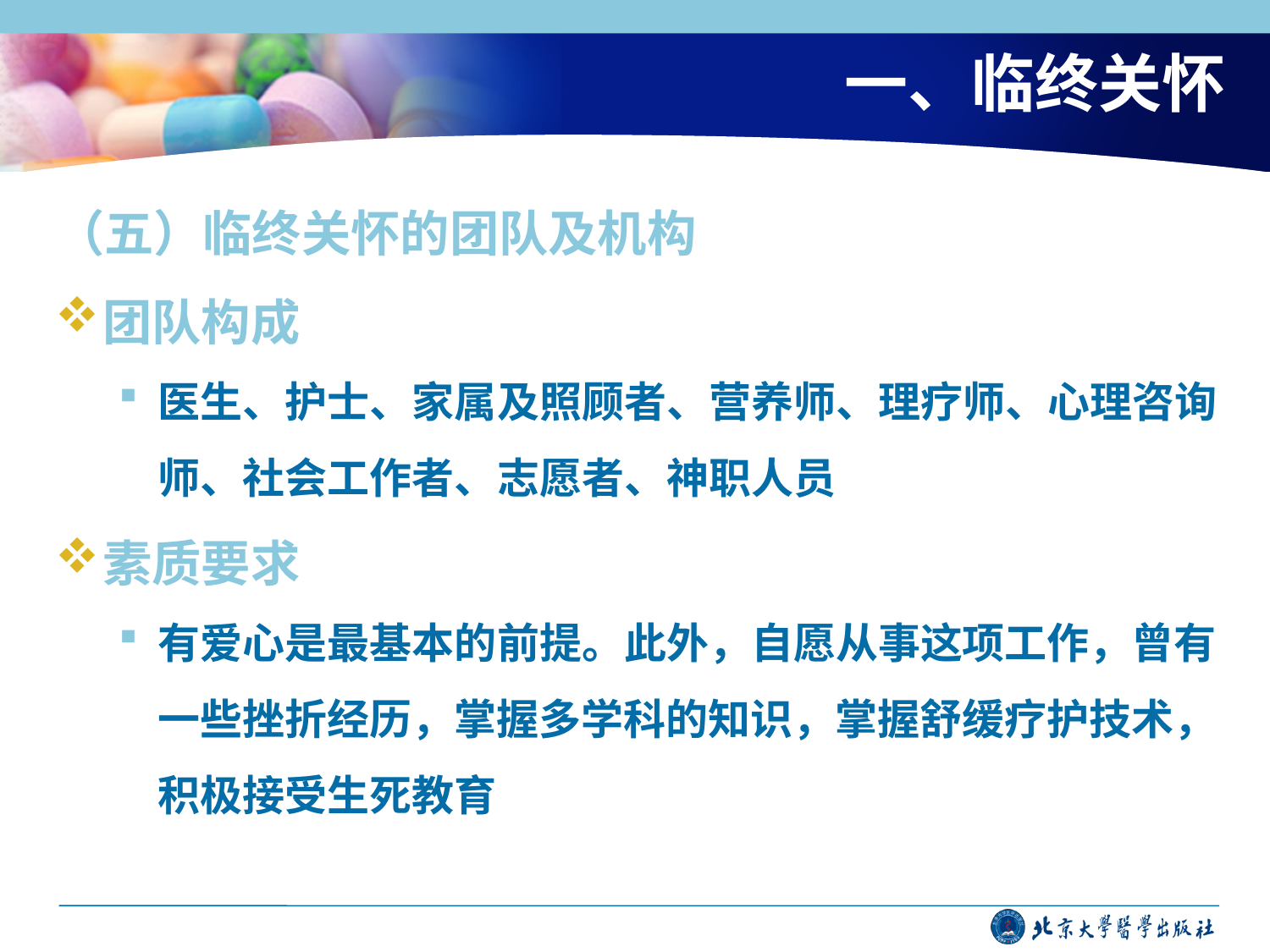

# 一、临终关怀
（五）临终关怀的团队及机构
团队构成
医生、护士、家属及照顾者、营养师、理疗师、心理咨询师、社会工作者、志愿者、神职人员
素质要求
有爱心是最基本的前提。此外，自愿从事这项工作，曾有一些挫折经历，掌握多学科的知识，掌握舒缓疗护技术，积极接受生死教育